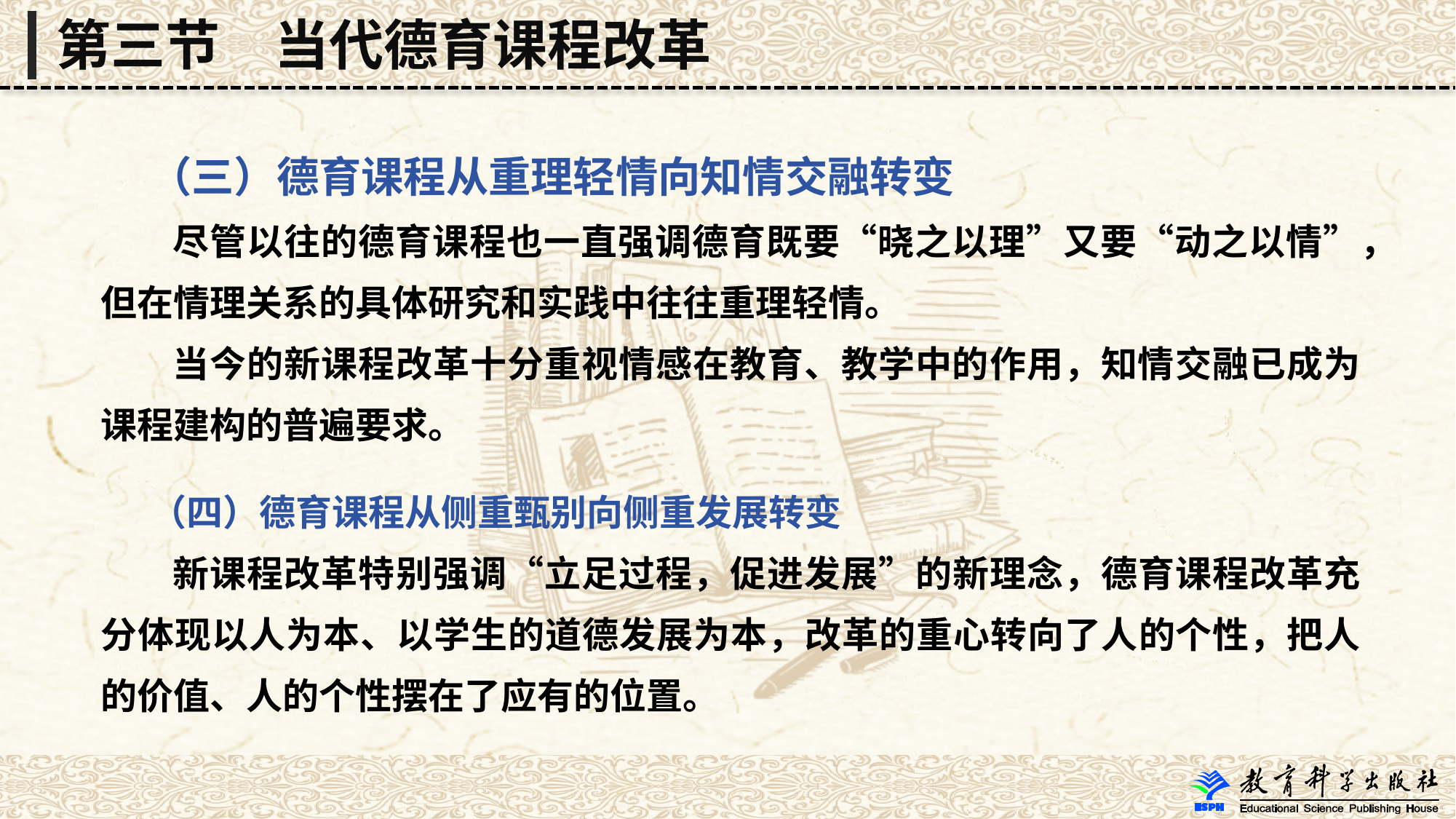

第三节　当代德育课程改革
    （三）德育课程从重理轻情向知情交融转变
       尽管以往的德育课程也一直强调德育既要“晓之以理”又要“动之以情”，但在情理关系的具体研究和实践中往往重理轻情。
       当今的新课程改革十分重视情感在教育、教学中的作用，知情交融已成为课程建构的普遍要求。

     （四）德育课程从侧重甄别向侧重发展转变
       新课程改革特别强调“立足过程，促进发展”的新理念，德育课程改革充分体现以人为本、以学生的道德发展为本，改革的重心转向了人的个性，把人的价值、人的个性摆在了应有的位置。